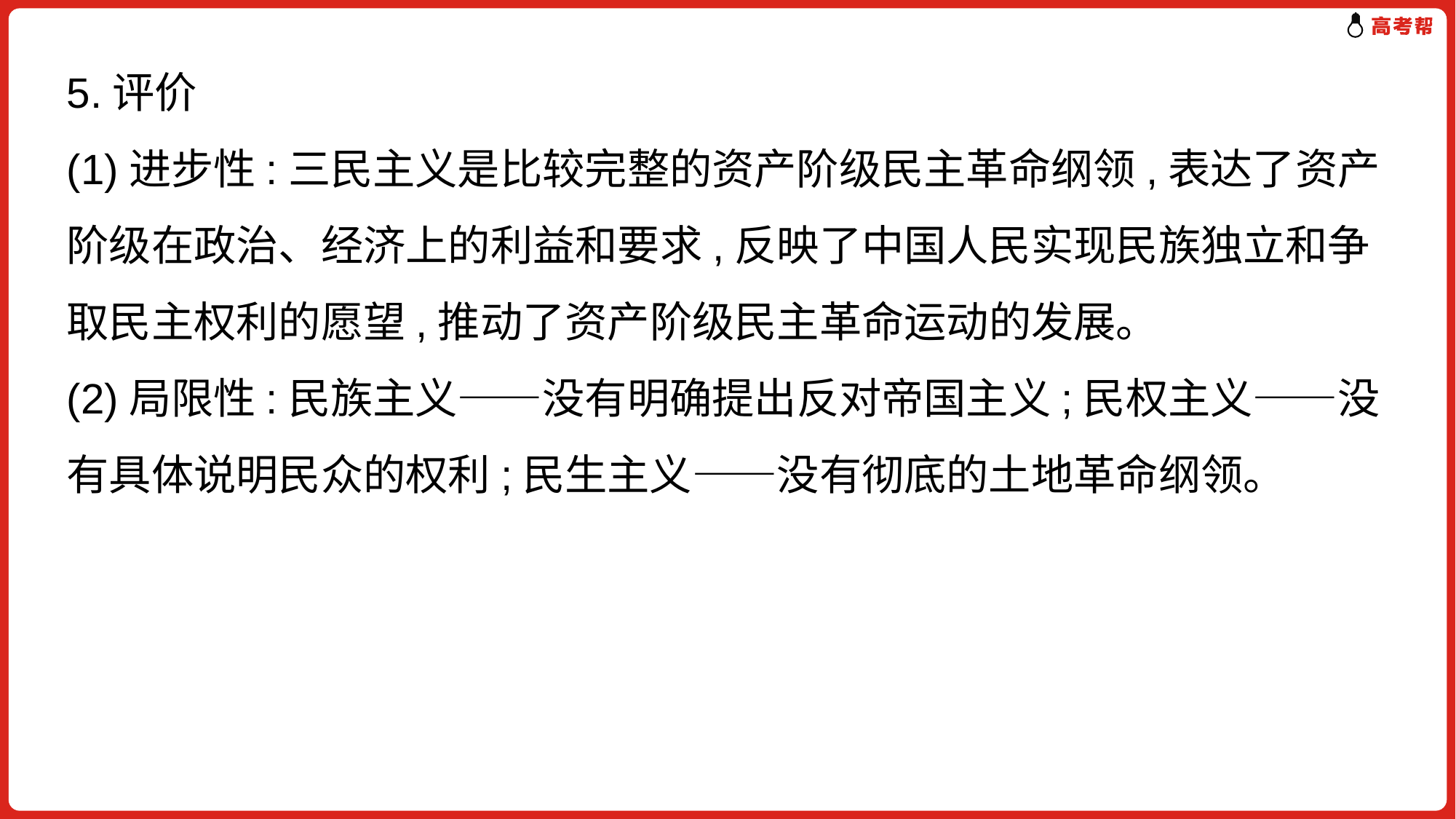

5.评价
(1)进步性:三民主义是比较完整的资产阶级民主革命纲领,表达了资产阶级在政治、经济上的利益和要求,反映了中国人民实现民族独立和争取民主权利的愿望,推动了资产阶级民主革命运动的发展。
(2)局限性:民族主义——没有明确提出反对帝国主义;民权主义——没有具体说明民众的权利;民生主义——没有彻底的土地革命纲领。